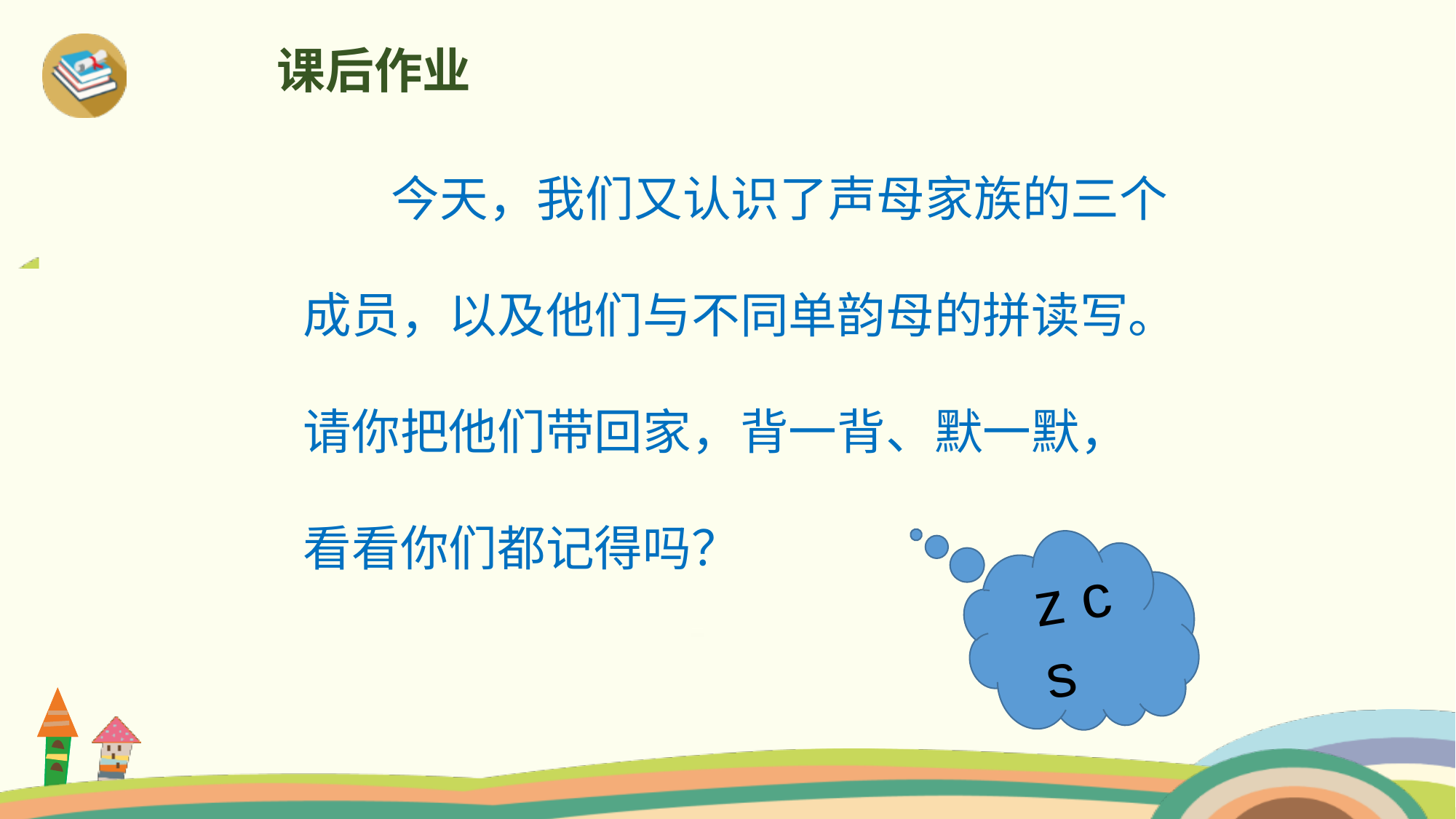

课后作业
       今天，我们又认识了声母家族的三个成员，以及他们与不同单韵母的拼读写。请你把他们带回家，背一背、默一默，看看你们都记得吗？

z c s